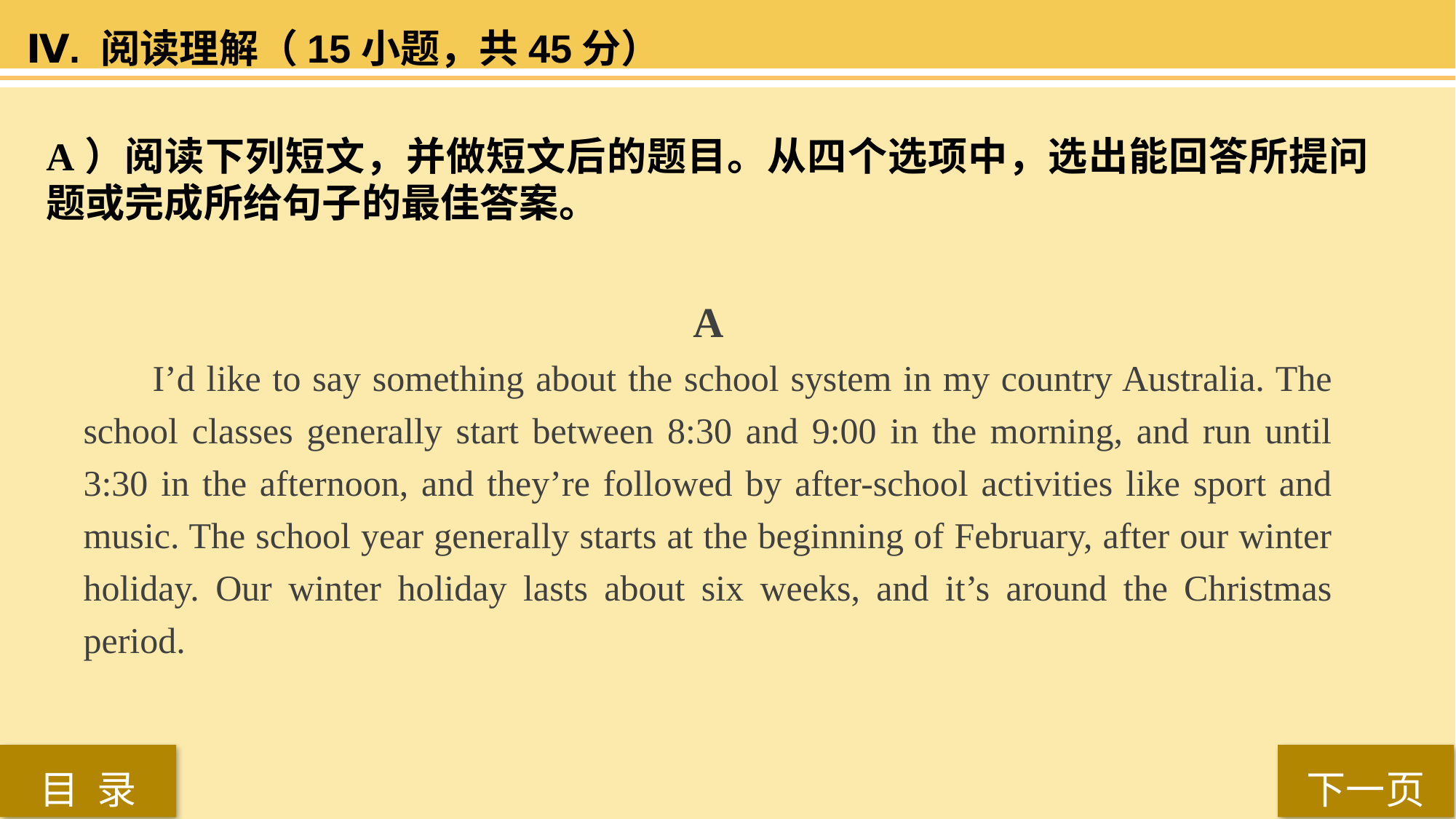

Ⅳ. 阅读理解（15小题，共45分）
A）阅读下列短文，并做短文后的题目。从四个选项中，选出能回答所提问题或完成所给句子的最佳答案。
                                                                   A
      I’d like to say something about the school system in my country Australia. The school classes generally start between 8:30 and 9:00 in the morning, and run until 3:30 in the afternoon, and they’re followed by after-school activities like sport and music. The school year generally starts at the beginning of February, after our winter holiday. Our winter holiday lasts about six weeks, and it’s around the Christmas period.